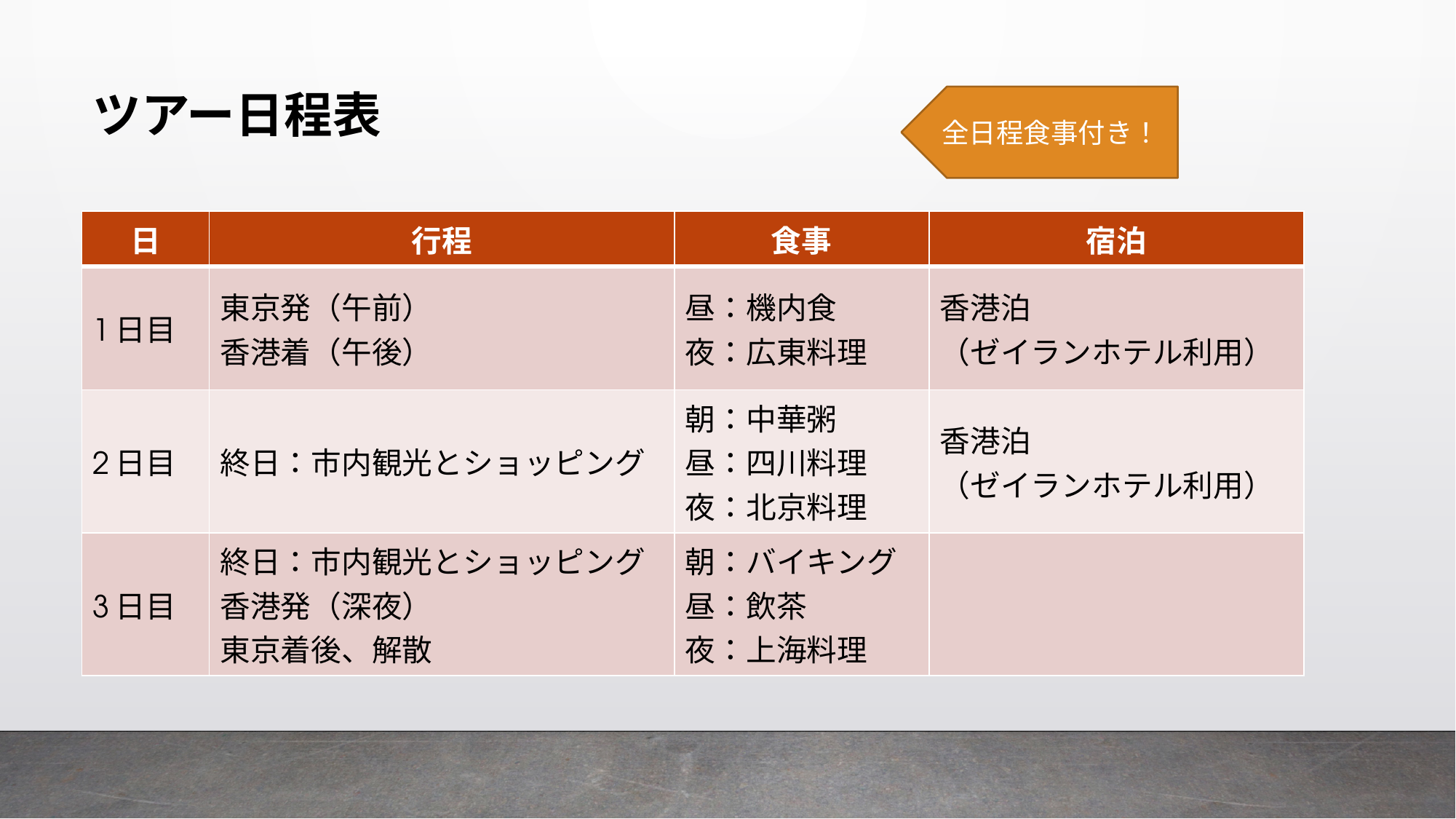

# ツアー日程表
全日程食事付き！
| 日 | 行程 | 食事 | 宿泊 |
| --- | --- | --- | --- |
| 1日目 | 東京発（午前） 香港着（午後） | 昼：機内食 夜：広東料理 | 香港泊 （ゼイランホテル利用） |
| 2日目 | 終日：市内観光とショッピング | 朝：中華粥 昼：四川料理 夜：北京料理 | 香港泊 （ゼイランホテル利用） |
| 3日目 | 終日：市内観光とショッピング 香港発（深夜） 東京着後、解散 | 朝：バイキング 昼：飲茶 夜：上海料理 |  |